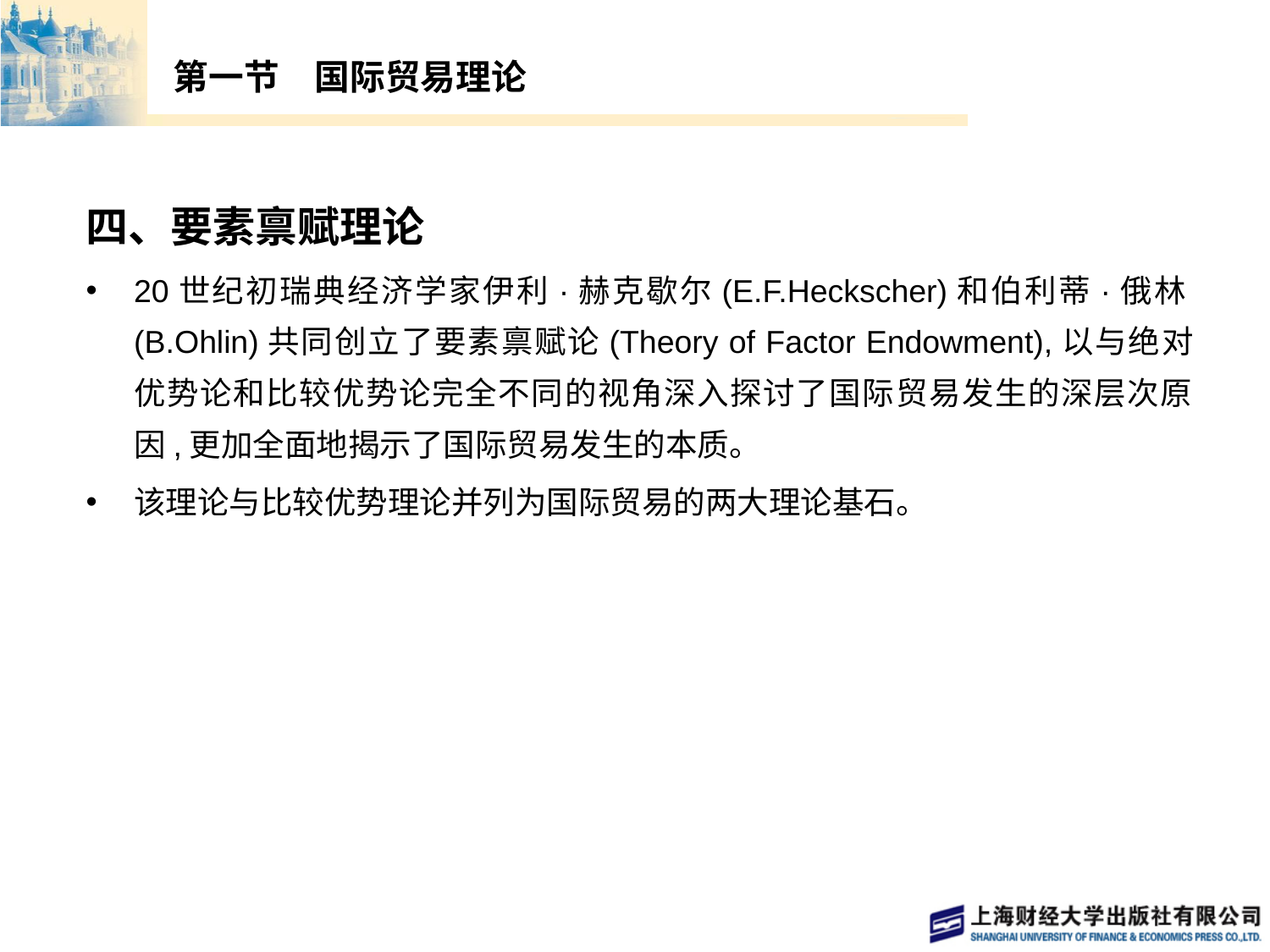

# 第一节　国际贸易理论
四、要素禀赋理论
20世纪初瑞典经济学家伊利·赫克歇尔(E.F.Heckscher)和伯利蒂·俄林(B.Ohlin)共同创立了要素禀赋论(Theory of Factor Endowment),以与绝对优势论和比较优势论完全不同的视角深入探讨了国际贸易发生的深层次原因,更加全面地揭示了国际贸易发生的本质。
该理论与比较优势理论并列为国际贸易的两大理论基石。